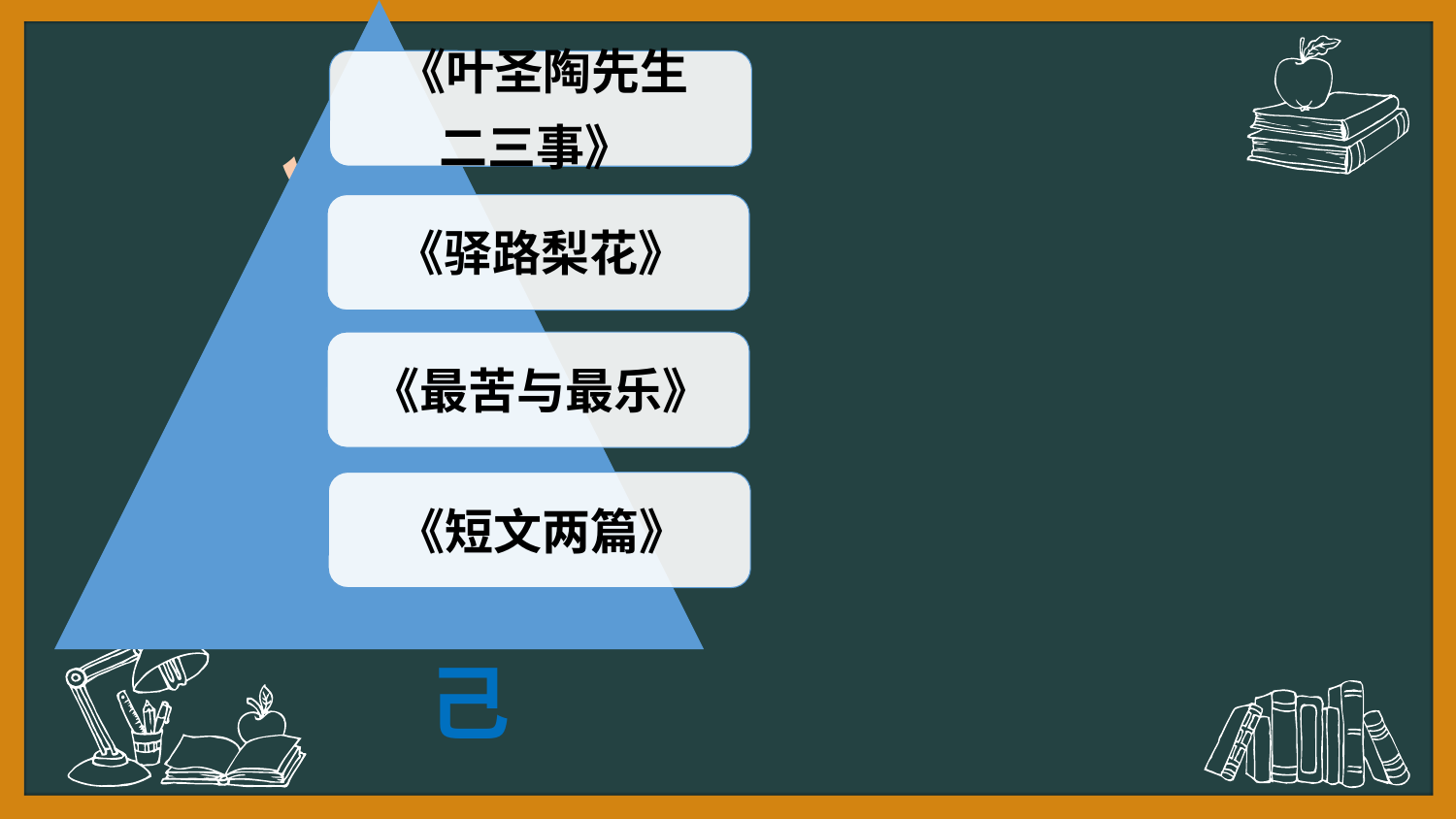

《叶圣陶先生
二三事》
《驿路梨花》
《最苦与最乐》
《短文两篇》
第四单元
修身正己